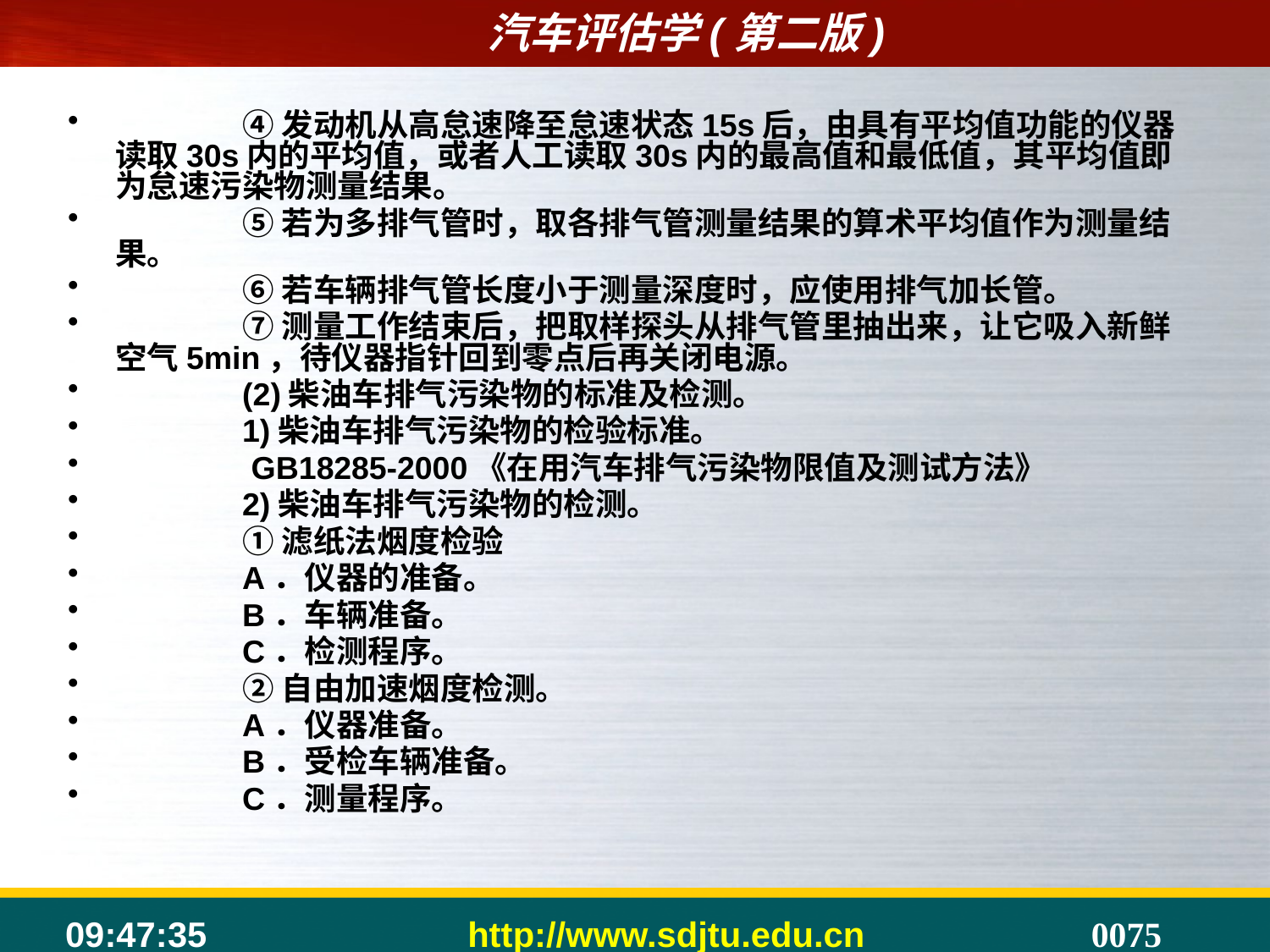

④发动机从高怠速降至怠速状态15s后，由具有平均值功能的仪器读取30s内的平均值，或者人工读取30s内的最高值和最低值，其平均值即为怠速污染物测量结果。
	⑤若为多排气管时，取各排气管测量结果的算术平均值作为测量结果。
	⑥若车辆排气管长度小于测量深度时，应使用排气加长管。
	⑦测量工作结束后，把取样探头从排气管里抽出来，让它吸入新鲜空气5min，待仪器指针回到零点后再关闭电源。
	(2)柴油车排气污染物的标准及检测。
	1)柴油车排气污染物的检验标准。
	 GB18285-2000《在用汽车排气污染物限值及测试方法》
	2)柴油车排气污染物的检测。
	①滤纸法烟度检验
	A．仪器的准备。
	B．车辆准备。
	C．检测程序。
	②自由加速烟度检测。
	A．仪器准备。
	B．受检车辆准备。
	C．测量程序。